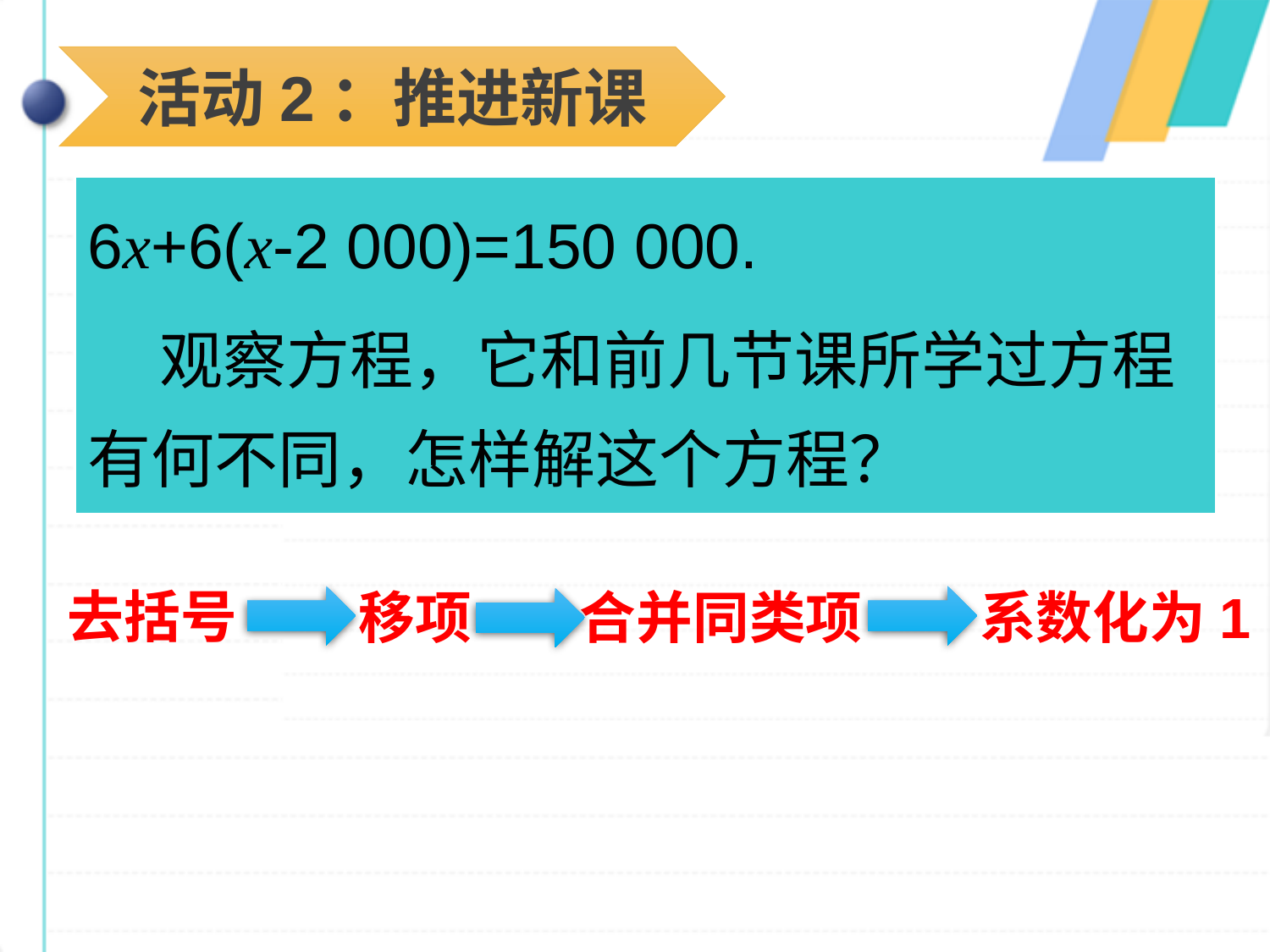

活动2：推进新课
6x+6(x-2 000)=150 000.
    观察方程，它和前几节课所学过方程有何不同，怎样解这个方程？

去括号
移项

合并同类项

系数化为1